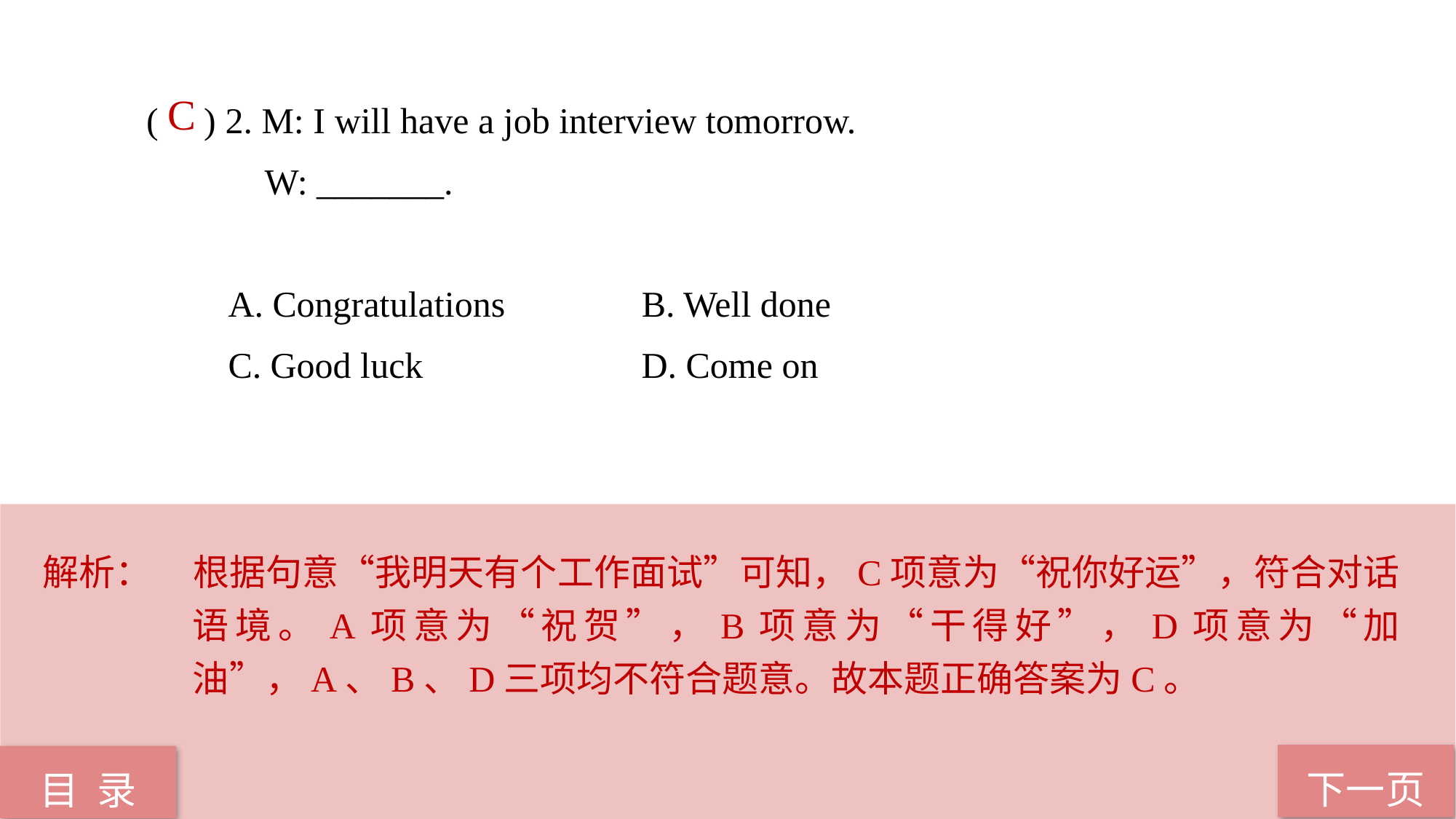

(     ) 2. M: I will have a job interview tomorrow.
             W: _______.

         A. Congratulations               B. Well done
         C. Good luck                        D. Come on
 C
解析：	根据句意“我明天有个工作面试”可知，C项意为“祝你好运”，符合对话语境。A项意为“祝贺”，B项意为“干得好”，D项意为“加油”，A、B、D三项均不符合题意。故本题正确答案为C。